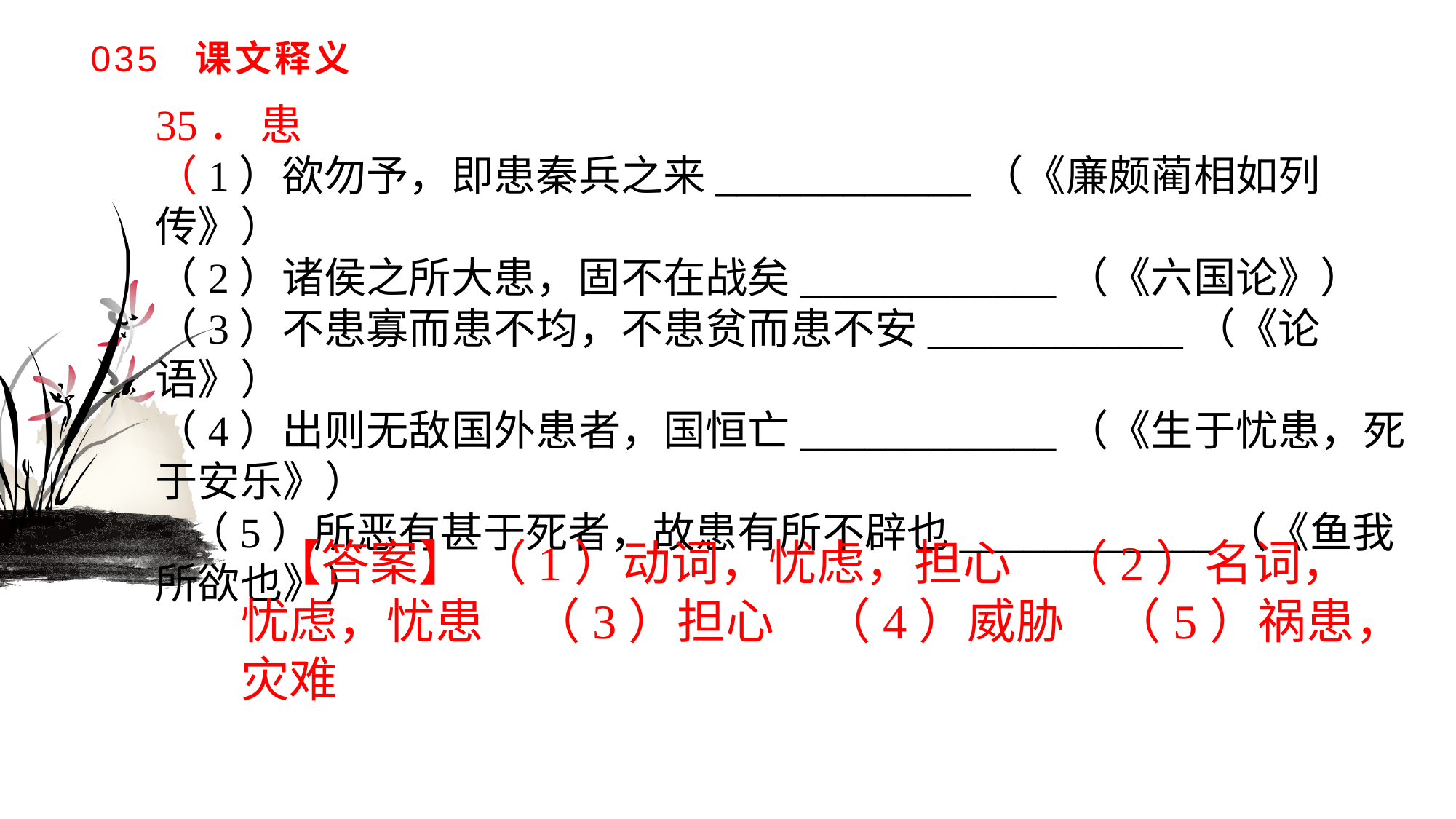

# 035  课文释义
35． 患（1）欲勿予，即患秦兵之来____________（《廉颇蔺相如列传》）（2）诸侯之所大患，固不在战矣____________（《六国论》）（3）不患寡而患不均，不患贫而患不安____________（《论语》）（4）出则无敌国外患者，国恒亡____________（《生于忧患，死于安乐》）（5）所恶有甚于死者，故患有所不辟也____________（《鱼我所欲也》）
【答案】 （1）动词，忧虑，担心　（2）名词，忧虑，忧患　（3）担心　（4）威胁　（5）祸患，灾难